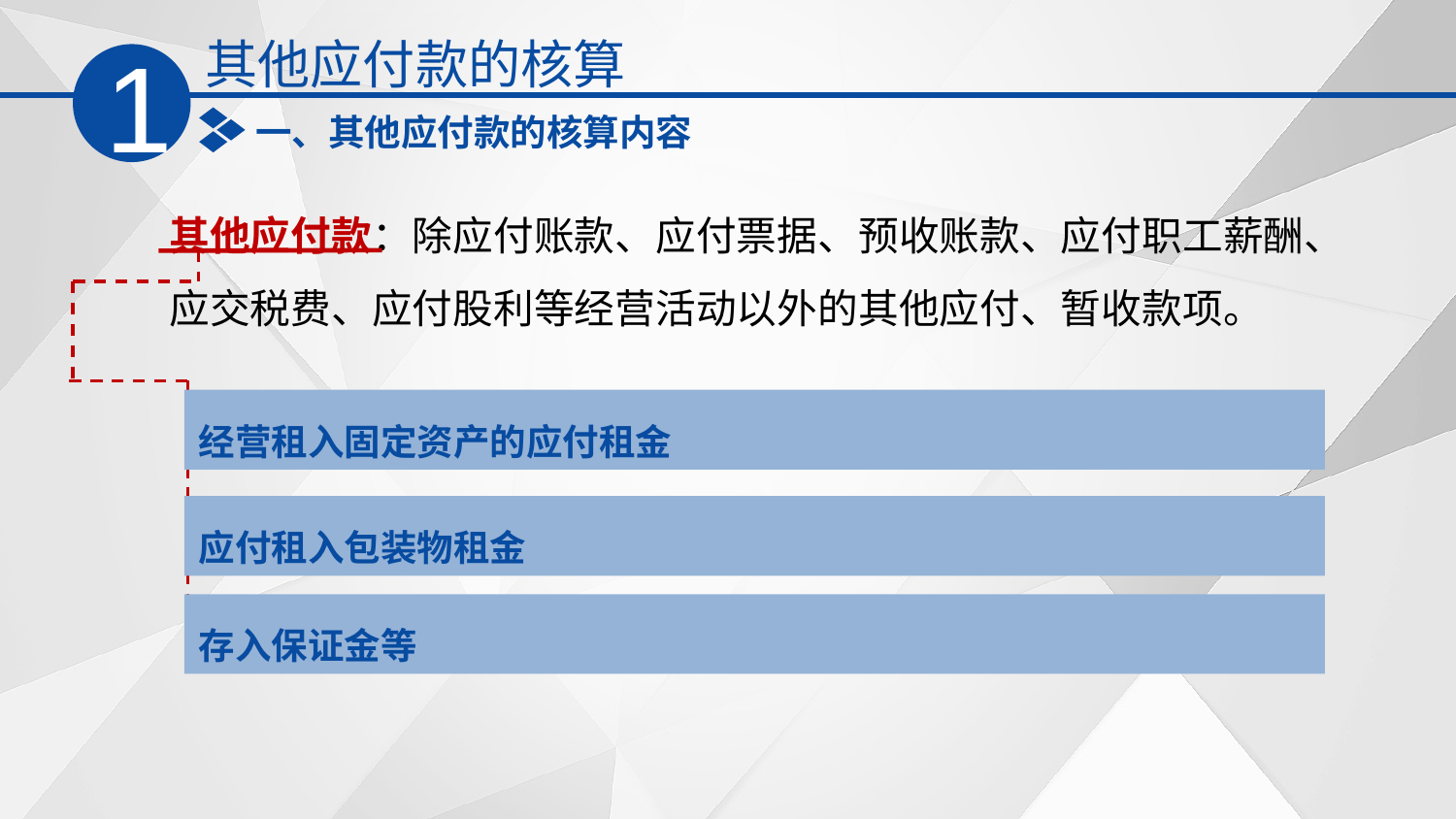

其他应付款的核算
1

一、其他应付款的核算内容

其他应付款：除应付账款、应付票据、预收账款、应付职工薪酬、应交税费、应付股利等经营活动以外的其他应付、暂收款项。
经营租入固定资产的应付租金
应付租入包装物租金
存入保证金等